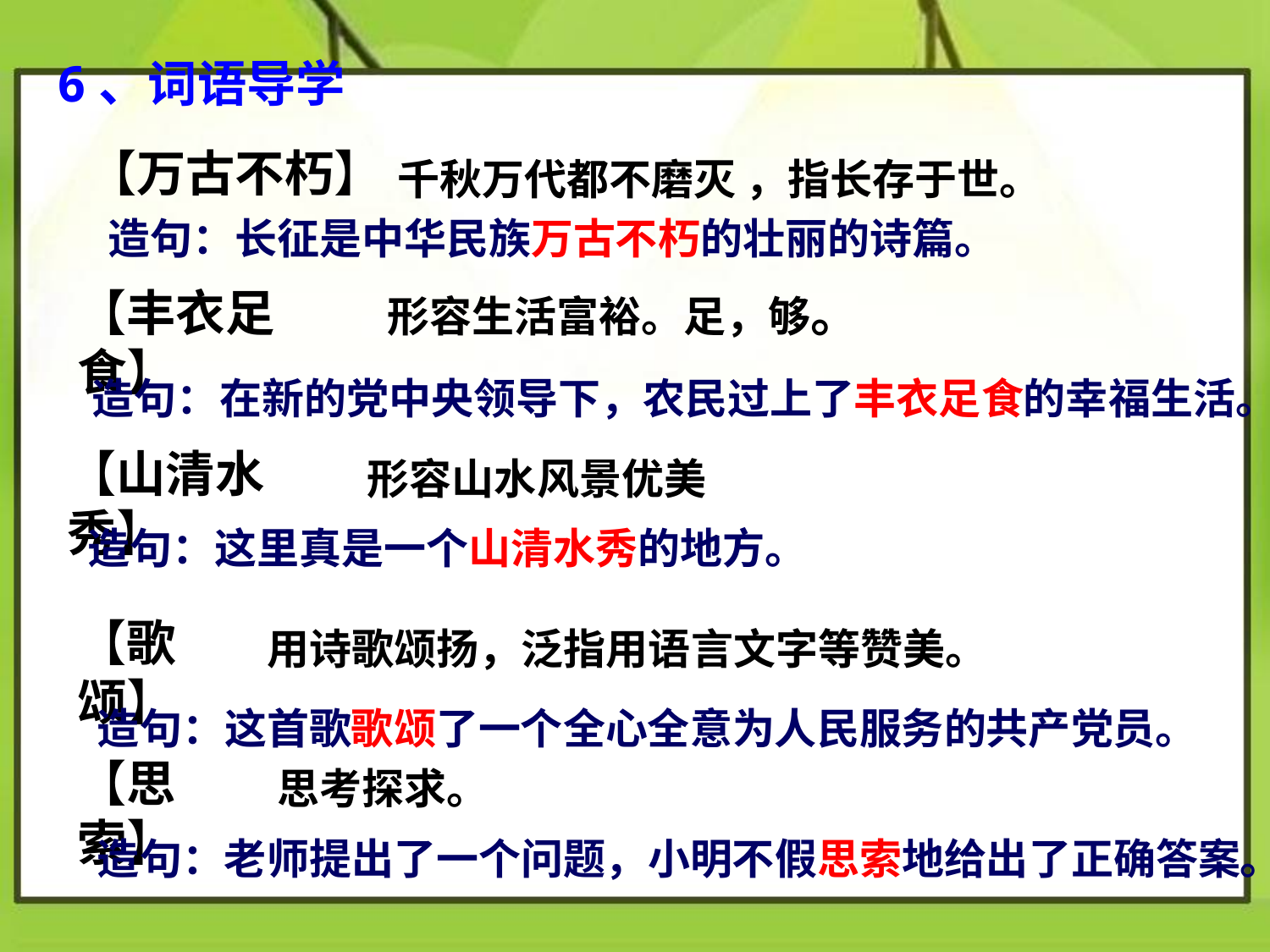

6、词语导学
【万古不朽】
千秋万代都不磨灭 ，指长存于世。
造句：长征是中华民族万古不朽的壮丽的诗篇。
【丰衣足食】
形容生活富裕。足，够。
造句：在新的党中央领导下，农民过上了丰衣足食的幸福生活。
【山清水秀】
形容山水风景优美
造句：这里真是一个山清水秀的地方。
【歌颂】
用诗歌颂扬，泛指用语言文字等赞美。
造句：这首歌歌颂了一个全心全意为人民服务的共产党员。
【思索】
思考探求。
造句：老师提出了一个问题，小明不假思索地给出了正确答案。